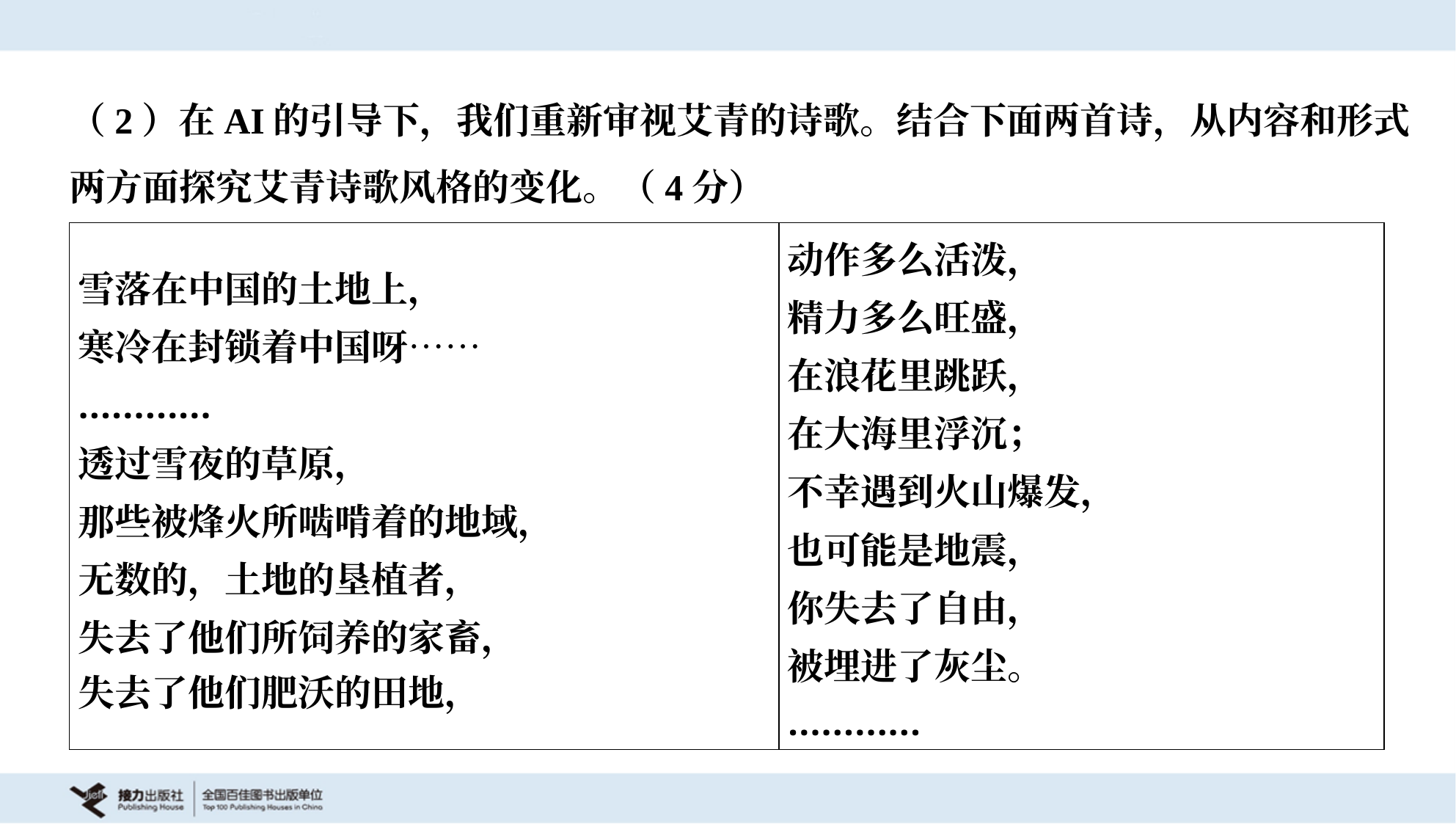

（2）在AI的引导下，我们重新审视艾青的诗歌。结合下面两首诗，从内容和形式
两方面探究艾青诗歌风格的变化。（4分）
| 雪落在中国的土地上， 寒冷在封锁着中国呀…… ………… 透过雪夜的草原， 那些被烽火所啮啃着的地域， 无数的，土地的垦植者， 失去了他们所饲养的家畜， 失去了他们肥沃的田地， | 动作多么活泼， 精力多么旺盛， 在浪花里跳跃， 在大海里浮沉； 不幸遇到火山爆发， 也可能是地震， 你失去了自由， 被埋进了灰尘。 ………… |
| --- | --- |